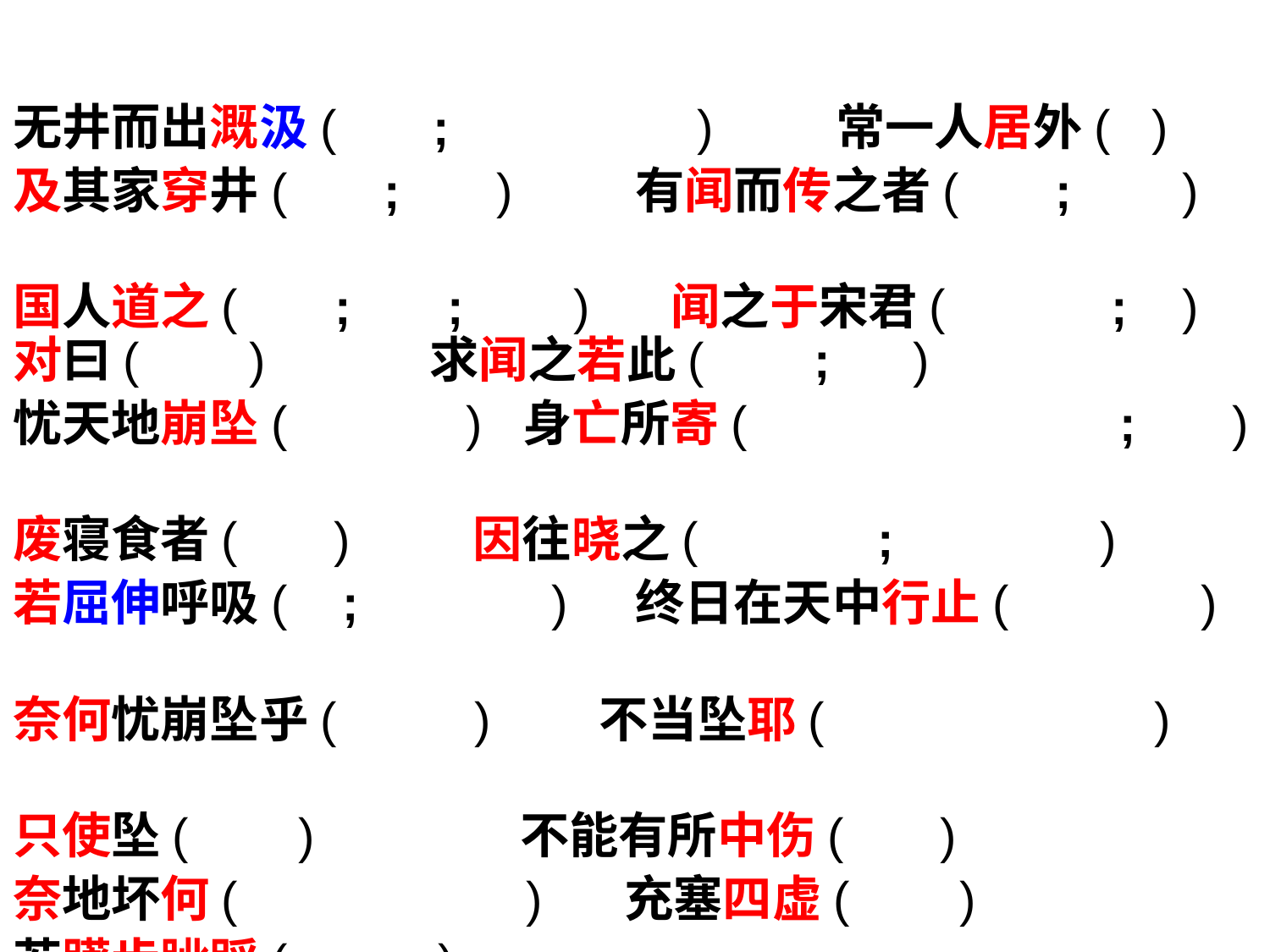

无井而出溉汲(       ;                  )        常一人居外(   )
及其家穿井(       ;       )        有闻而传之者(       ;        )
国人道之(       ;       ;        )     闻之于宋君(            ;    ) 对曰(        )           求闻之若此(        ;      )
忧天地崩坠(             )  身亡所寄(                           ;       )
废寝食者(       )        因往晓之(             ;               )
若屈伸呼吸(    ;              )    终日在天中行止(              )
奈何忧崩坠乎(          )       不当坠耶(                        )
只使坠(        )              不能有所中伤(       )
奈地坏何(                     )     充塞四虚(        )
若躇步跐蹈(           )
其人舍然大喜(                         。舍,                   )